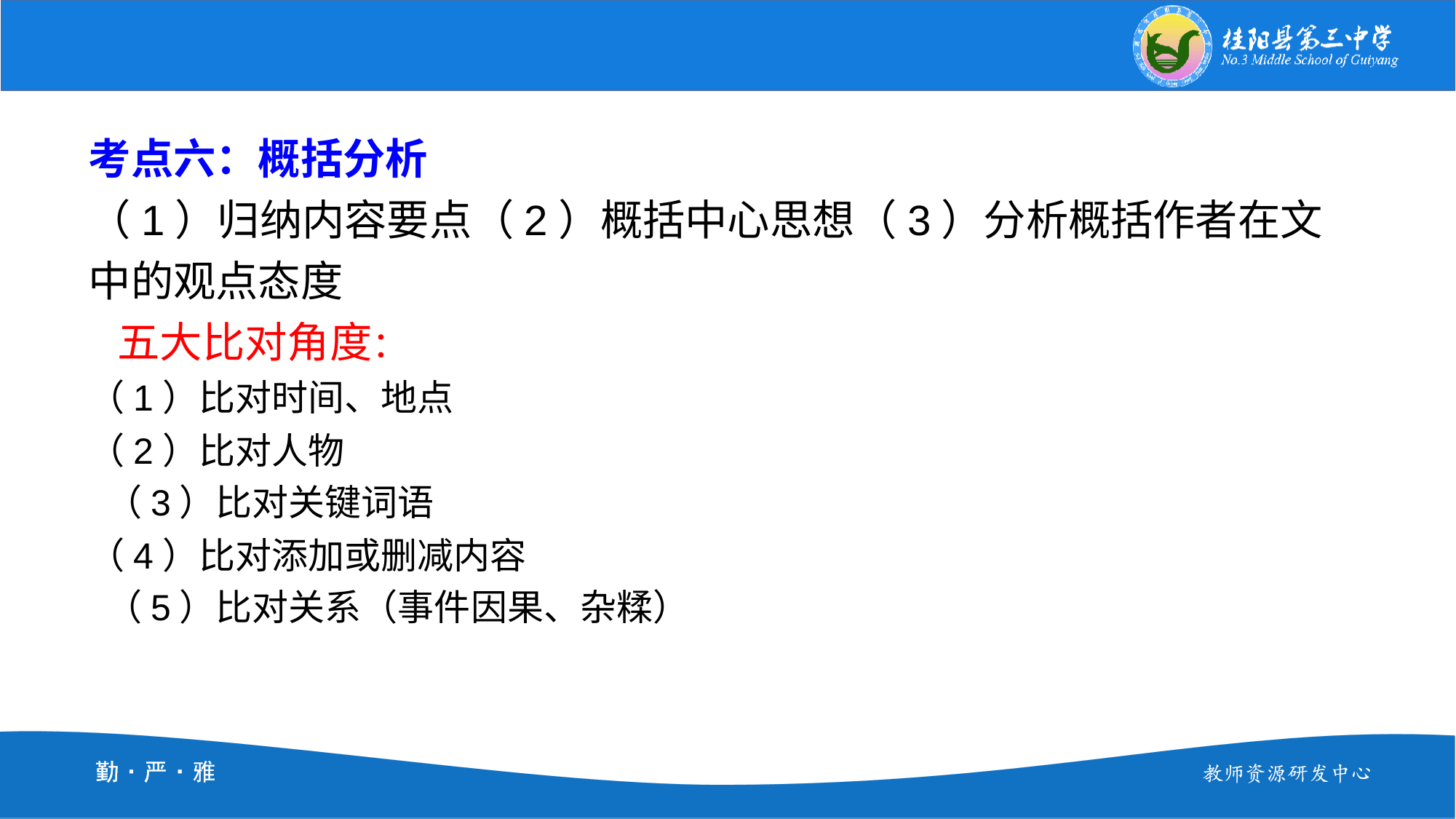

考点六：概括分析
（1）归纳内容要点（2）概括中心思想（3）分析概括作者在文中的观点态度
  五大比对角度：
（1）比对时间、地点
（2）比对人物
 （3）比对关键词语
（4）比对添加或删减内容
 （5）比对关系（事件因果、杂糅）